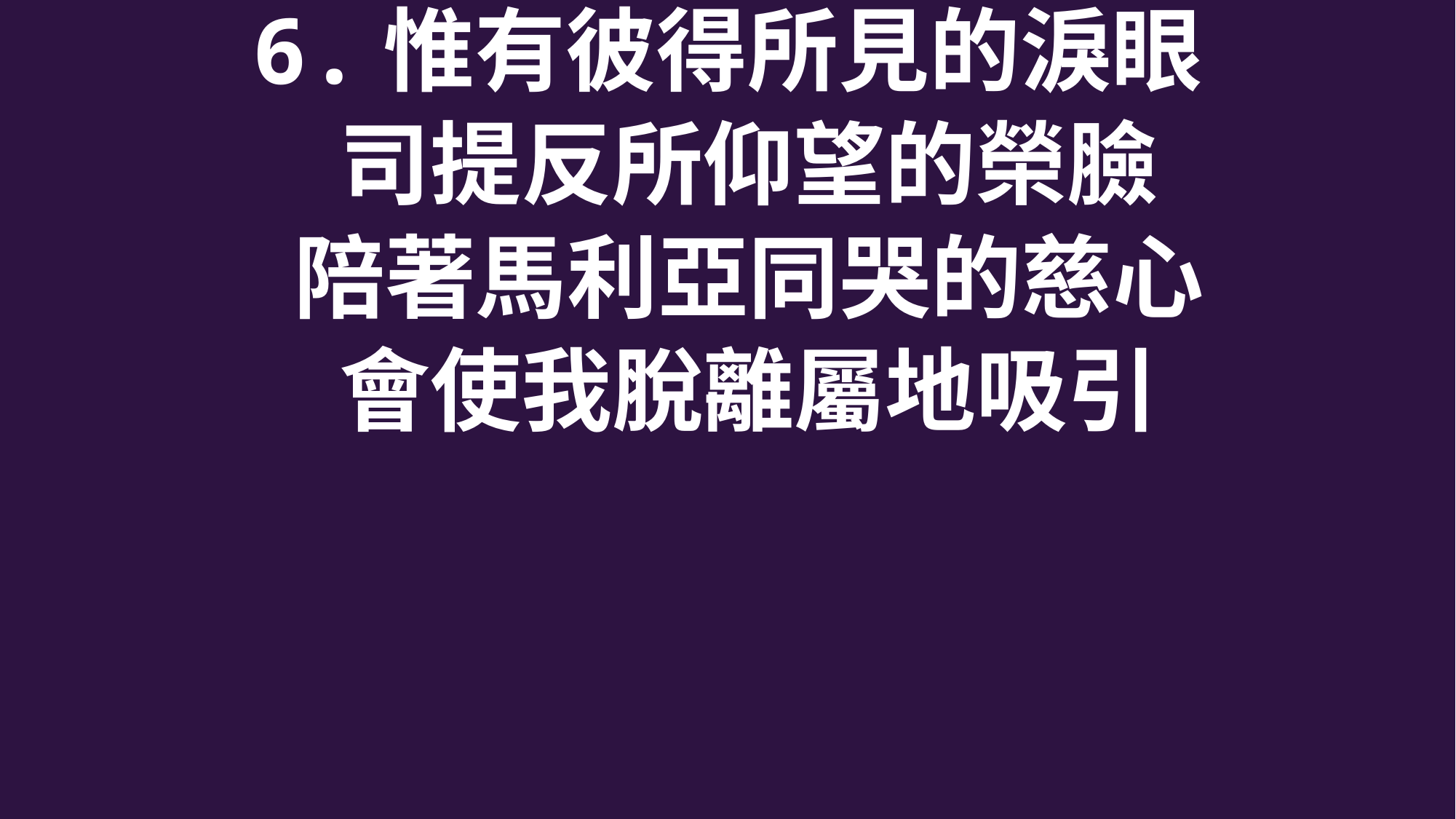

6.惟有彼得所見的淚眼
 司提反所仰望的榮臉
 陪著馬利亞同哭的慈心
 會使我脫離屬地吸引